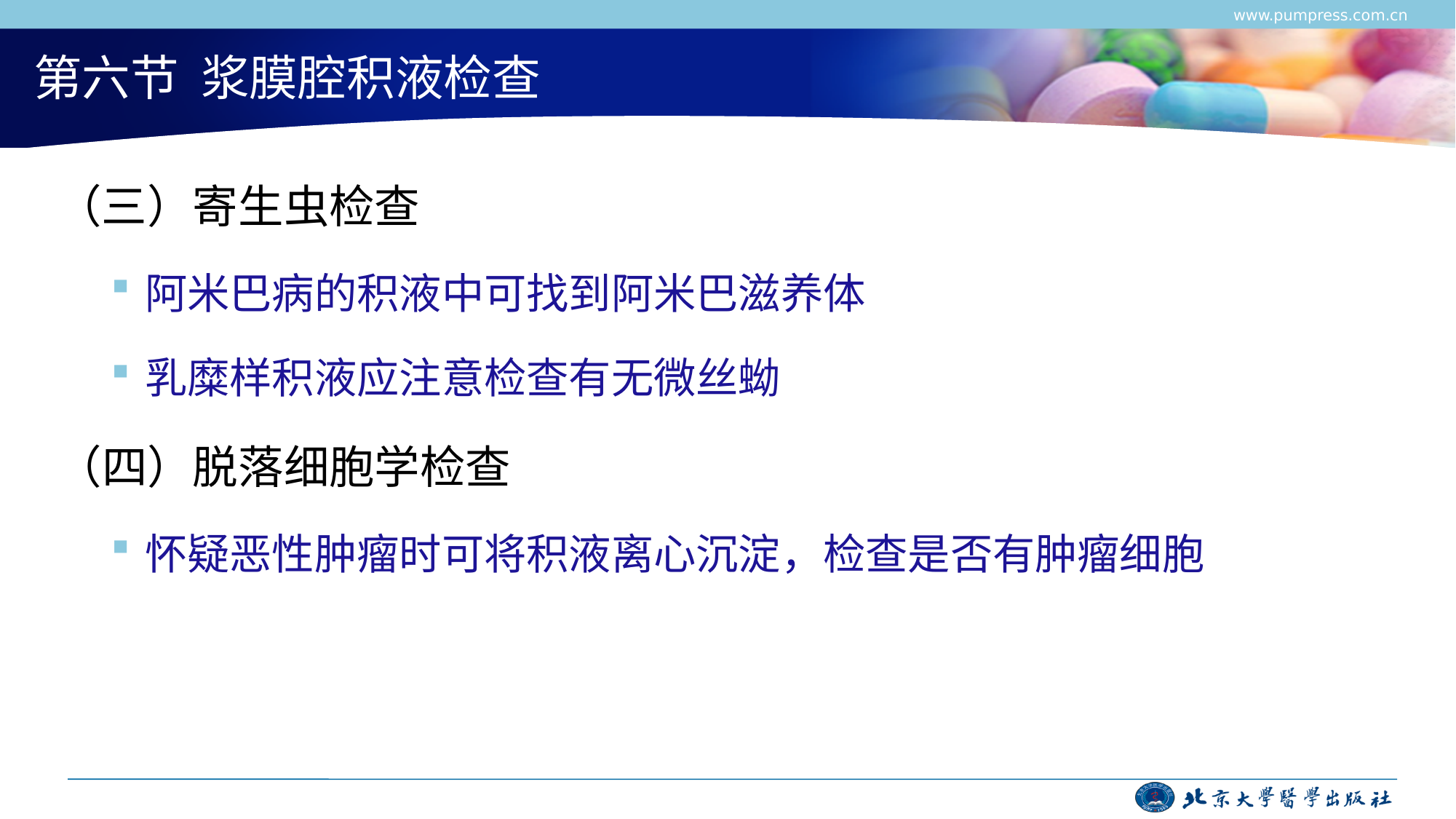

www.pumpress.com.cn
# 第六节  浆膜腔积液检查
（三）寄生虫检查
阿米巴病的积液中可找到阿米巴滋养体
乳糜样积液应注意检查有无微丝蚴
（四）脱落细胞学检查
怀疑恶性肿瘤时可将积液离心沉淀，检查是否有肿瘤细胞